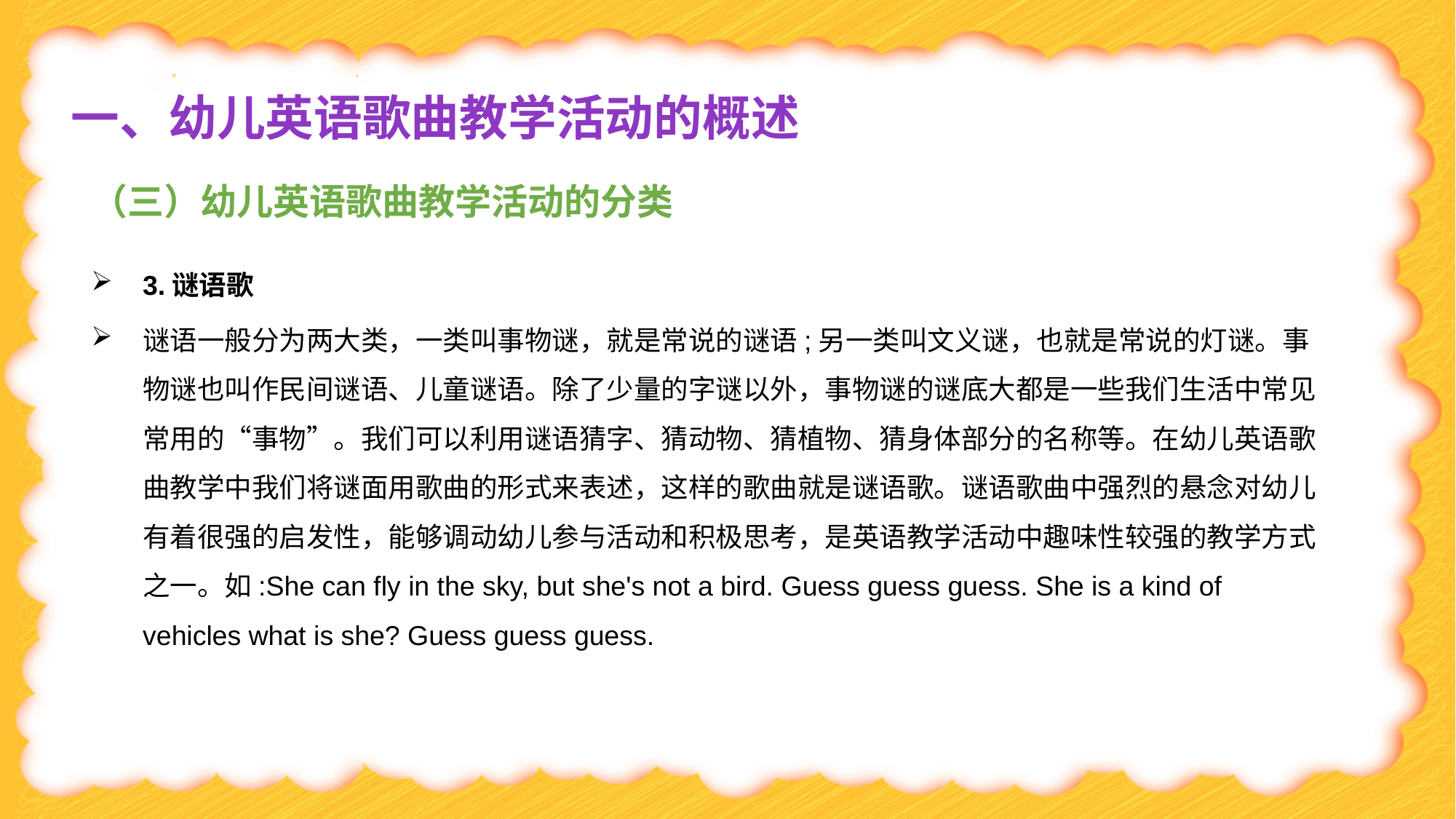

一、幼儿英语歌曲教学活动的概述
（三）幼儿英语歌曲教学活动的分类

3.谜语歌
谜语一般分为两大类，一类叫事物谜，就是常说的谜语;另一类叫文义谜，也就是常说的灯谜。事物谜也叫作民间谜语、儿童谜语。除了少量的字谜以外，事物谜的谜底大都是一些我们生活中常见常用的“事物”。我们可以利用谜语猜字、猜动物、猜植物、猜身体部分的名称等。在幼儿英语歌曲教学中我们将谜面用歌曲的形式来表述，这样的歌曲就是谜语歌。谜语歌曲中强烈的悬念对幼儿有着很强的启发性，能够调动幼儿参与活动和积极思考，是英语教学活动中趣味性较强的教学方式之一。如:She can fly in the sky, but she's not a bird. Guess guess guess. She is a kind of vehicles what is she? Guess guess guess.